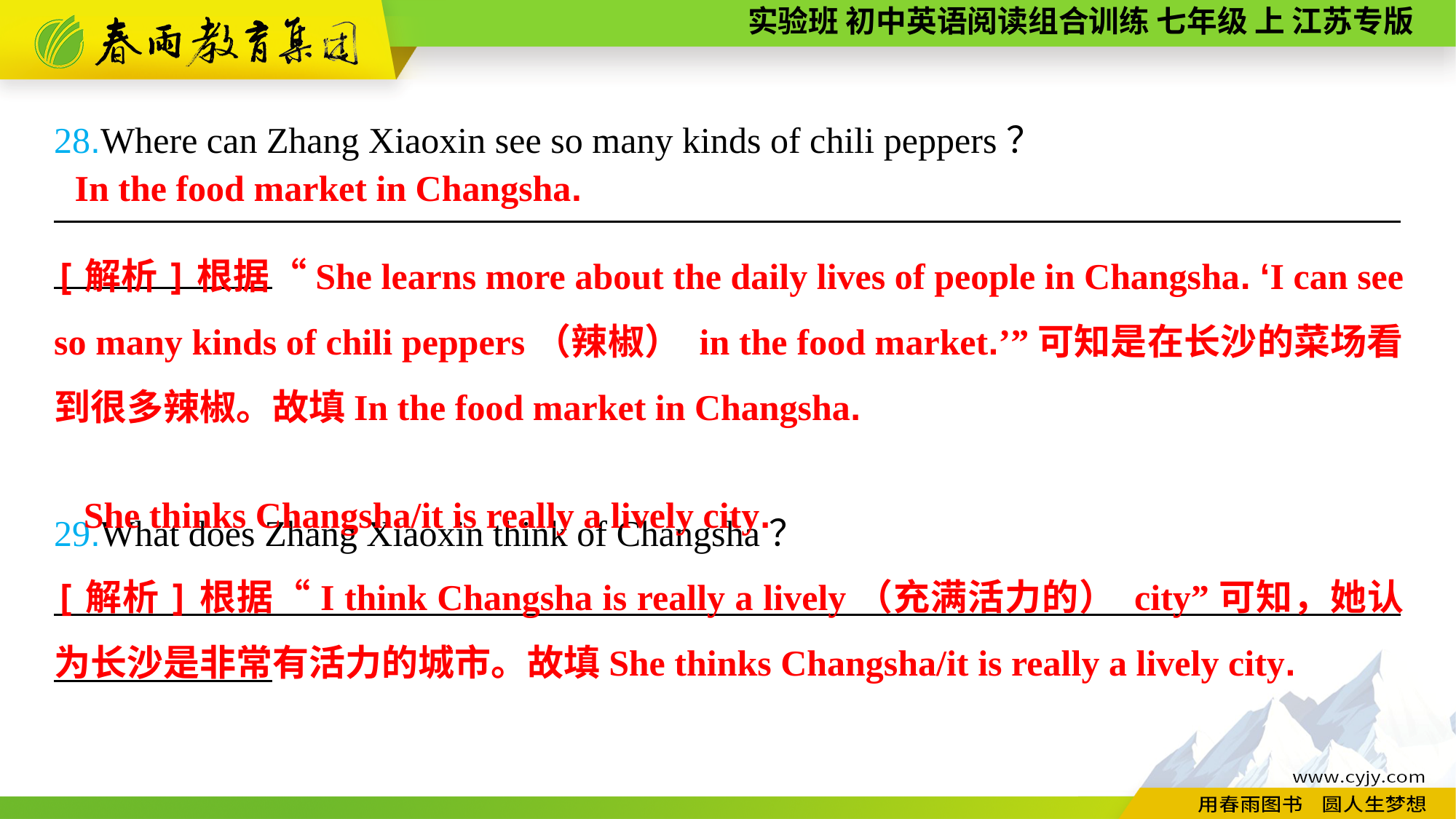

28.Where can Zhang Xiaoxin see so many kinds of chili peppers？
__________________________________________________________________________

29.What does Zhang Xiaoxin think of Changsha？
__________________________________________________________________________
In the food market in Changsha.
[解析]根据“She learns more about the daily lives of people in Changsha. ‘I can see so many kinds of chili peppers（辣椒） in the food market.’”可知是在长沙的菜场看到很多辣椒。故填In the food market in Changsha.
She thinks Changsha/it is really a lively city.
[解析]根据“I think Changsha is really a lively（充满活力的） city”可知，她认为长沙是非常有活力的城市。故填She thinks Changsha/it is really a lively city.